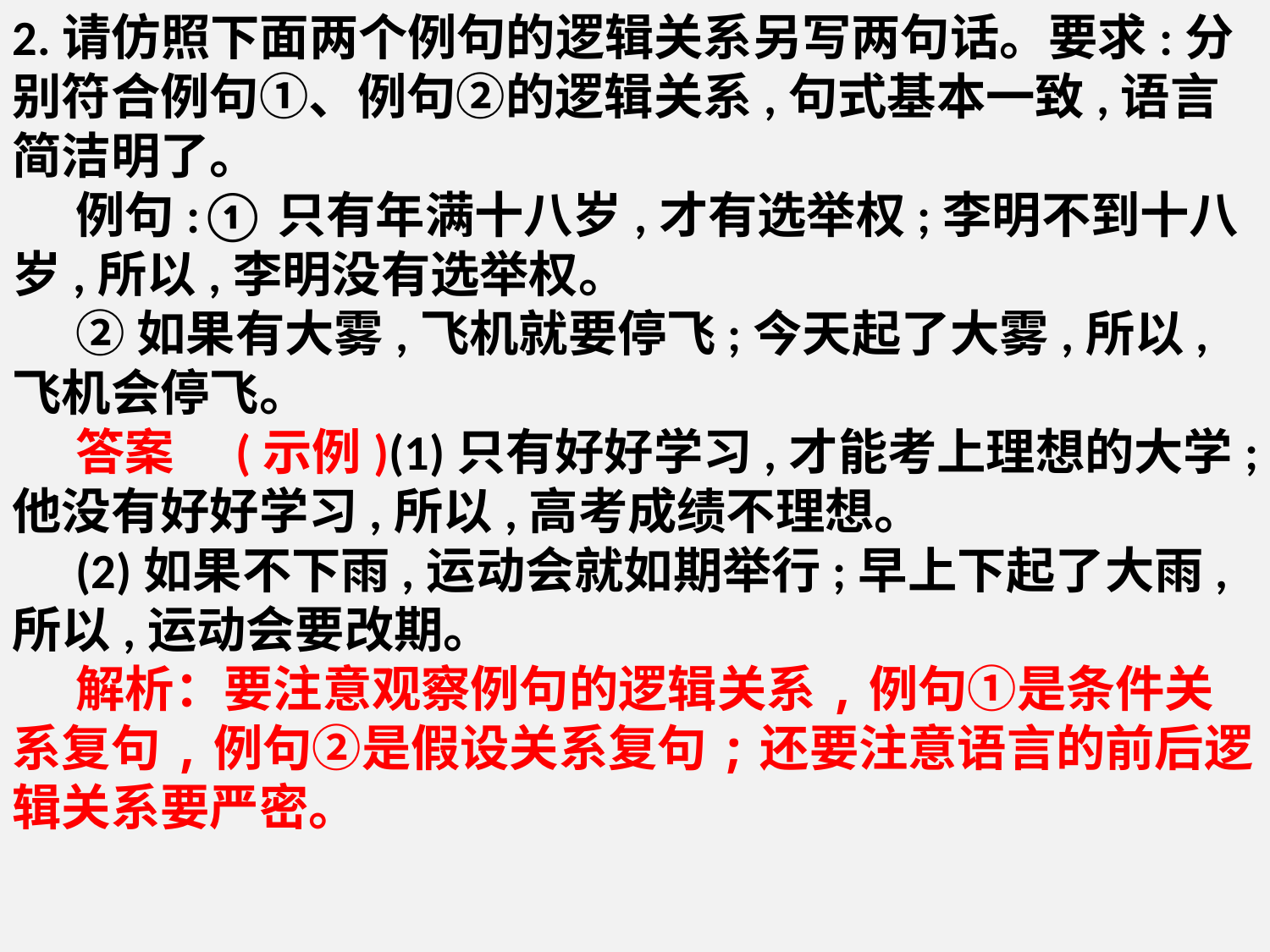

2.请仿照下面两个例句的逻辑关系另写两句话。要求:分别符合例句①、例句②的逻辑关系,句式基本一致,语言简洁明了。
例句:①只有年满十八岁,才有选举权;李明不到十八岁,所以,李明没有选举权。
②如果有大雾,飞机就要停飞;今天起了大雾,所以,飞机会停飞。
答案　(示例)(1)只有好好学习,才能考上理想的大学;他没有好好学习,所以,高考成绩不理想。
(2)如果不下雨,运动会就如期举行;早上下起了大雨,所以,运动会要改期。
解析：要注意观察例句的逻辑关系,例句①是条件关系复句,例句②是假设关系复句;还要注意语言的前后逻辑关系要严密。